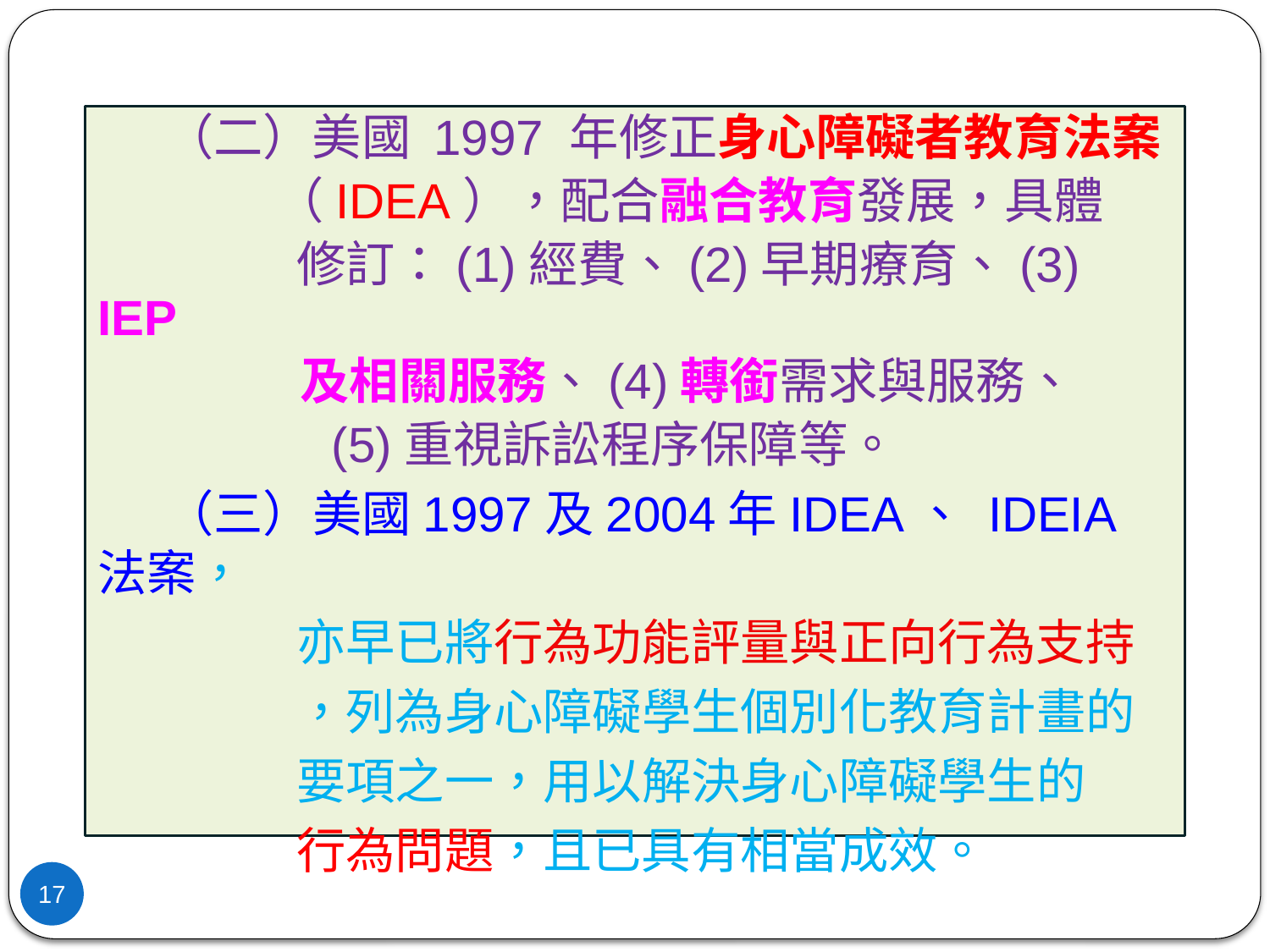

（二）美國 1997 年修正身心障礙者教育法案
               （IDEA），配合融合教育發展，具體
                 修訂：(1)經費、(2)早期療育、(3) IEP
                 及相關服務、(4)轉銜需求與服務、
                 (5)重視訴訟程序保障等。
     （三）美國1997及2004年IDEA、 IDEIA法案，
                 亦早已將行為功能評量與正向行為支持
                 ，列為身心障礙學生個別化教育計畫的
                 要項之一，用以解決身心障礙學生的
                 行為問題，且已具有相當成效。

17